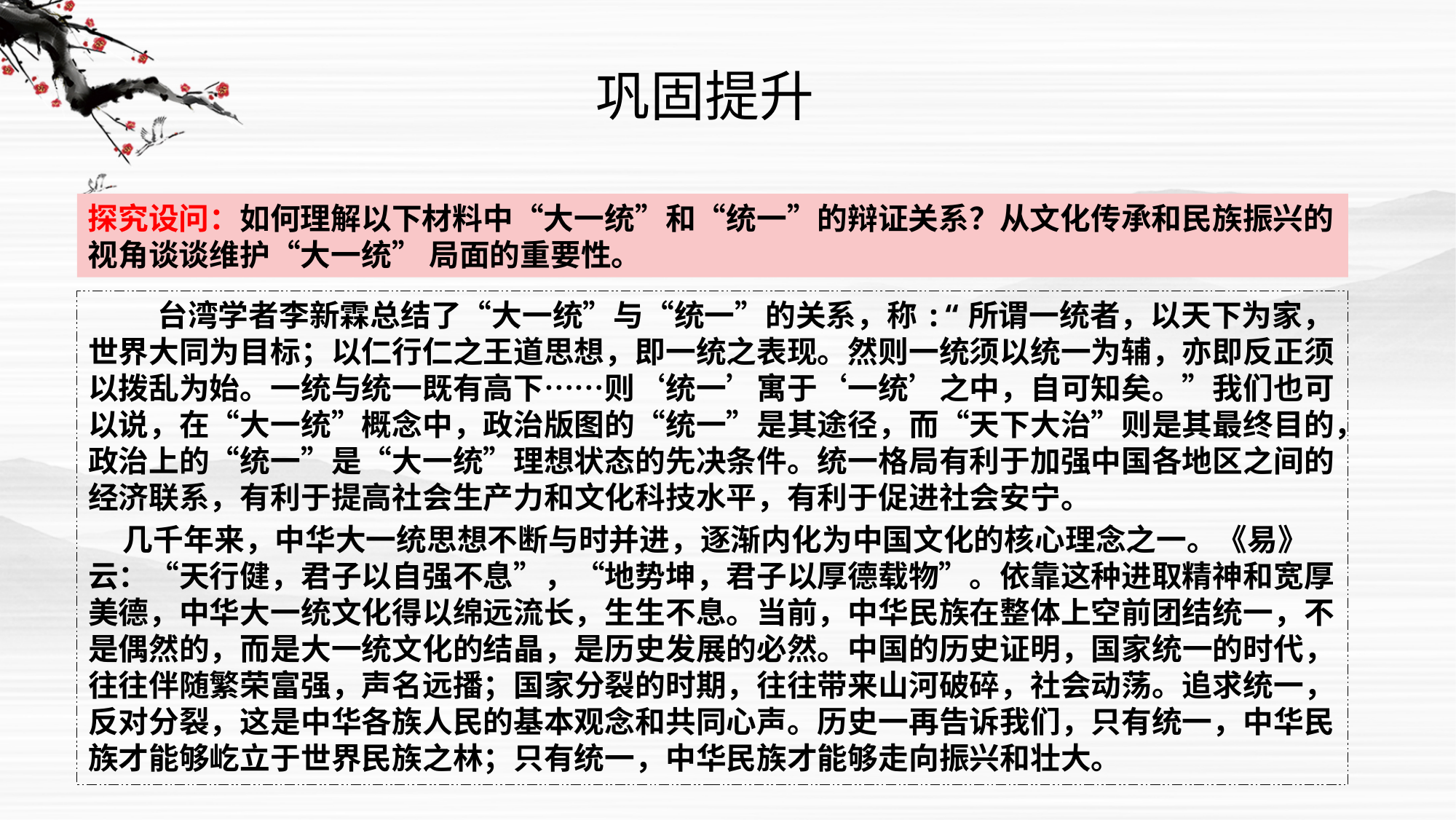

# 巩固提升
探究设问：如何理解以下材料中“大一统”和“统一”的辩证关系？从文化传承和民族振兴的视角谈谈维护“大一统” 局面的重要性。
         台湾学者李新霖总结了“大一统”与“统一”的关系，称:“所谓一统者，以天下为家，世界大同为目标；以仁行仁之王道思想，即一统之表现。然则一统须以统一为辅，亦即反正须以拨乱为始。一统与统一既有高下……则‘统一’寓于‘一统’之中，自可知矣。”我们也可以说，在“大一统”概念中，政治版图的“统一”是其途径，而“天下大治”则是其最终目的，政治上的“统一”是“大一统”理想状态的先决条件。统一格局有利于加强中国各地区之间的经济联系，有利于提高社会生产力和文化科技水平，有利于促进社会安宁。
    几千年来，中华大一统思想不断与时并进，逐渐内化为中国文化的核心理念之一。《易》云：“天行健，君子以自强不息”，“地势坤，君子以厚德载物”。依靠这种进取精神和宽厚美德，中华大一统文化得以绵远流长，生生不息。当前，中华民族在整体上空前团结统一，不是偶然的，而是大一统文化的结晶，是历史发展的必然。中国的历史证明，国家统一的时代，往往伴随繁荣富强，声名远播；国家分裂的时期，往往带来山河破碎，社会动荡。追求统一，反对分裂，这是中华各族人民的基本观念和共同心声。历史一再告诉我们，只有统一，中华民族才能够屹立于世界民族之林；只有统一，中华民族才能够走向振兴和壮大。